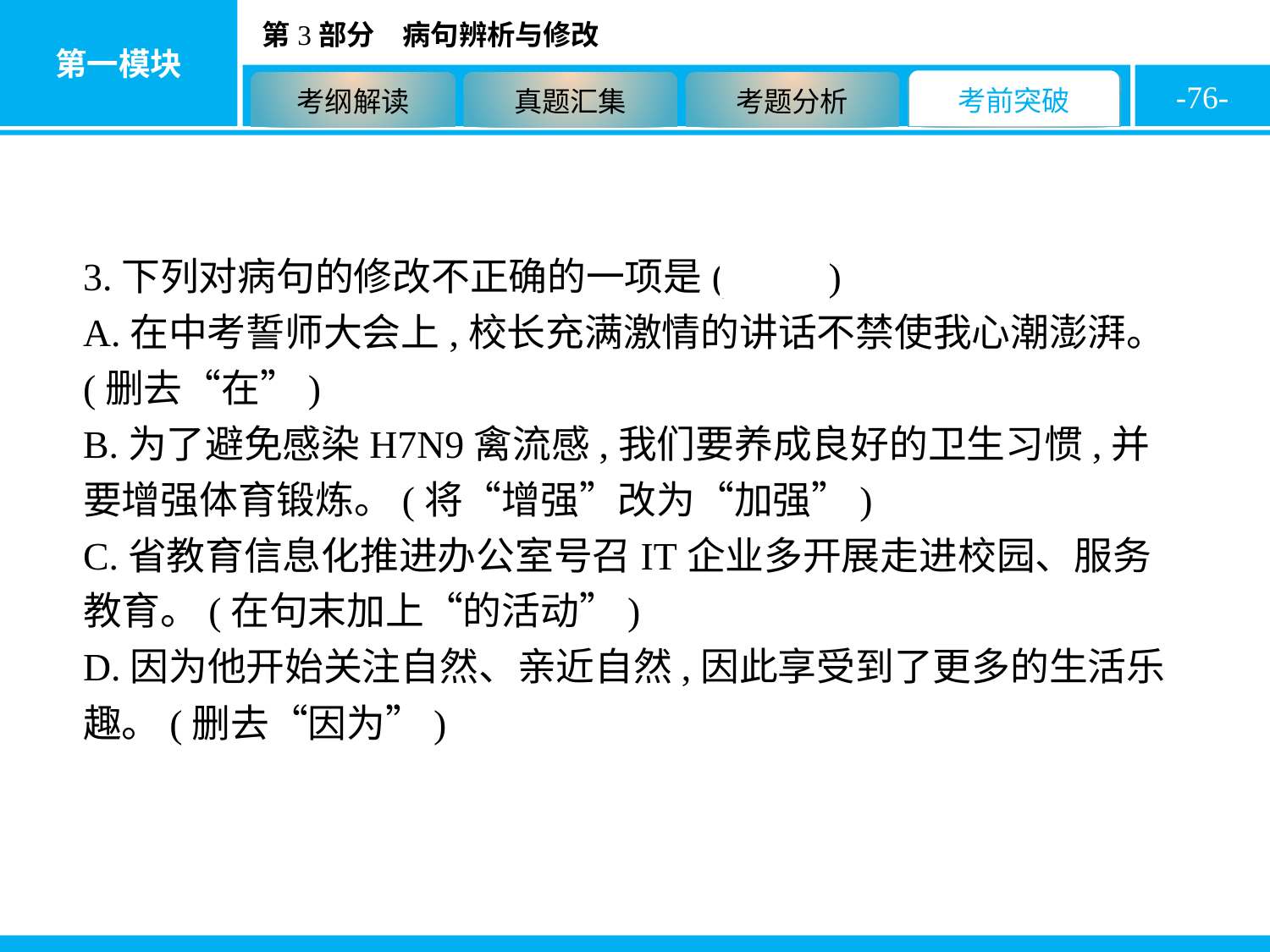

-76-
3.下列对病句的修改不正确的一项是(    A    )
A.在中考誓师大会上,校长充满激情的讲话不禁使我心潮澎湃。(删去“在”)
B.为了避免感染H7N9禽流感,我们要养成良好的卫生习惯,并要增强体育锻炼。(将“增强”改为“加强”)
C.省教育信息化推进办公室号召IT企业多开展走进校园、服务教育。(在句末加上“的活动”)
D.因为他开始关注自然、亲近自然,因此享受到了更多的生活乐趣。(删去“因为”)